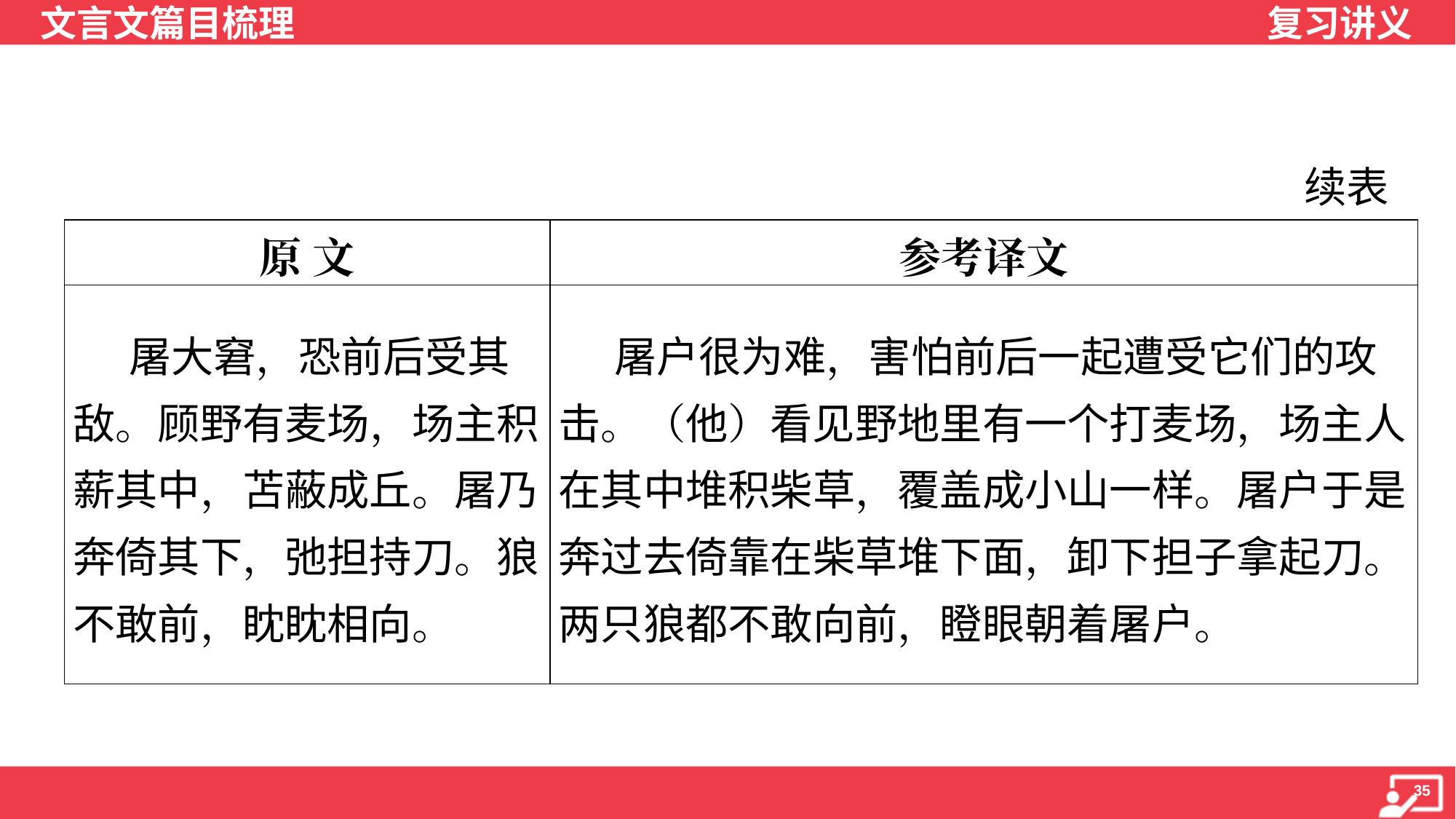

续表
| 原 文 | 参考译文 |
| --- | --- |
| 屠大窘，恐前后受其敌。顾野有麦场，场主积薪其中，苫蔽成丘。屠乃奔倚其下，弛担持刀。狼不敢前，眈眈相向。 | 屠户很为难，害怕前后一起遭受它们的攻击。（他）看见野地里有一个打麦场，场主人在其中堆积柴草，覆盖成小山一样。屠户于是奔过去倚靠在柴草堆下面，卸下担子拿起刀。两只狼都不敢向前，瞪眼朝着屠户。 |